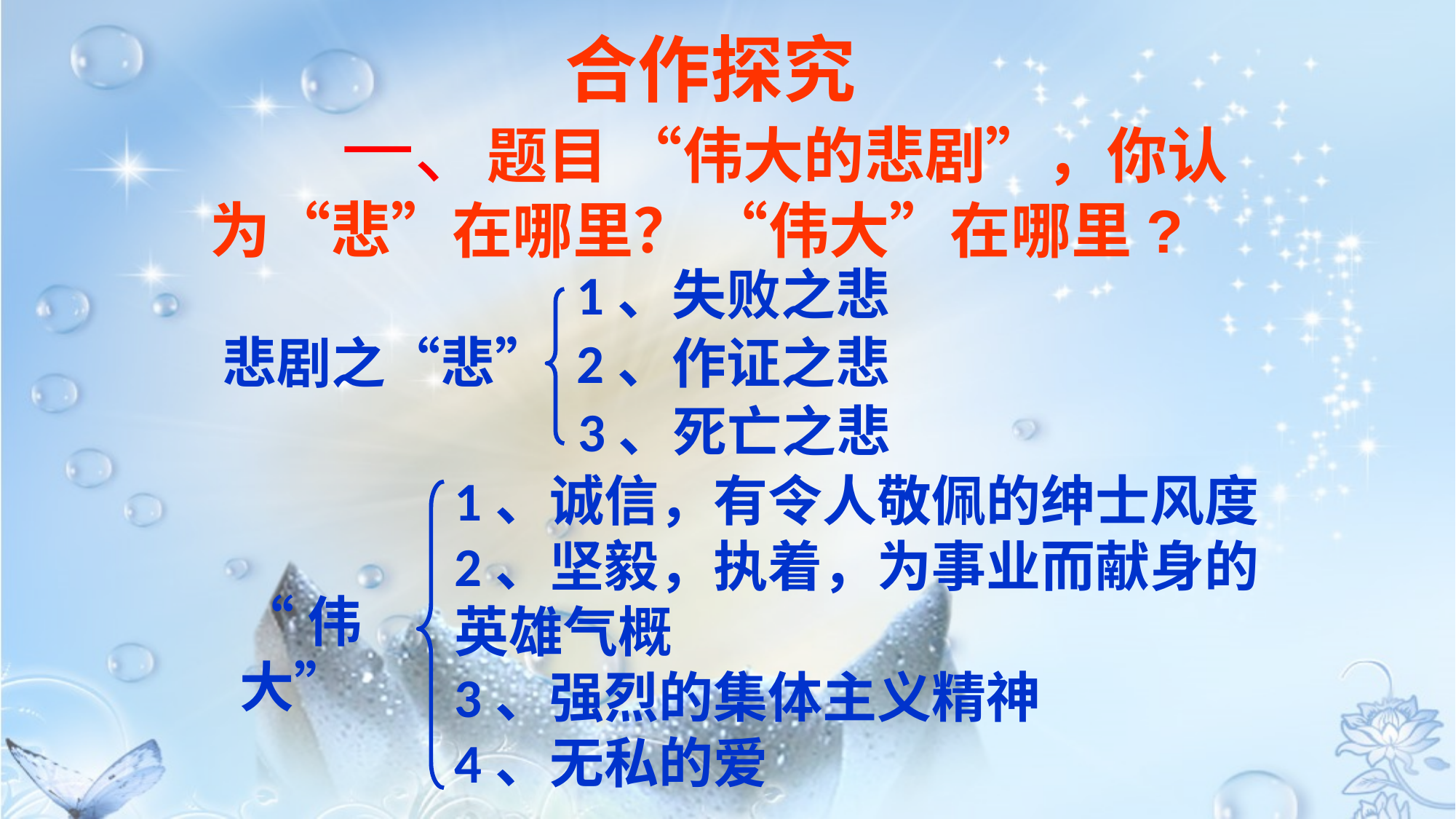

合作探究
       一、题目 “伟大的悲剧”，你认为“悲”在哪里？ “伟大”在哪里?
1、失败之悲

2、作证之悲
悲剧之“悲”
3、死亡之悲
1、诚信，有令人敬佩的绅士风度
2、坚毅，执着，为事业而献身的英雄气概
3、强烈的集体主义精神
4、无私的爱

“伟大”